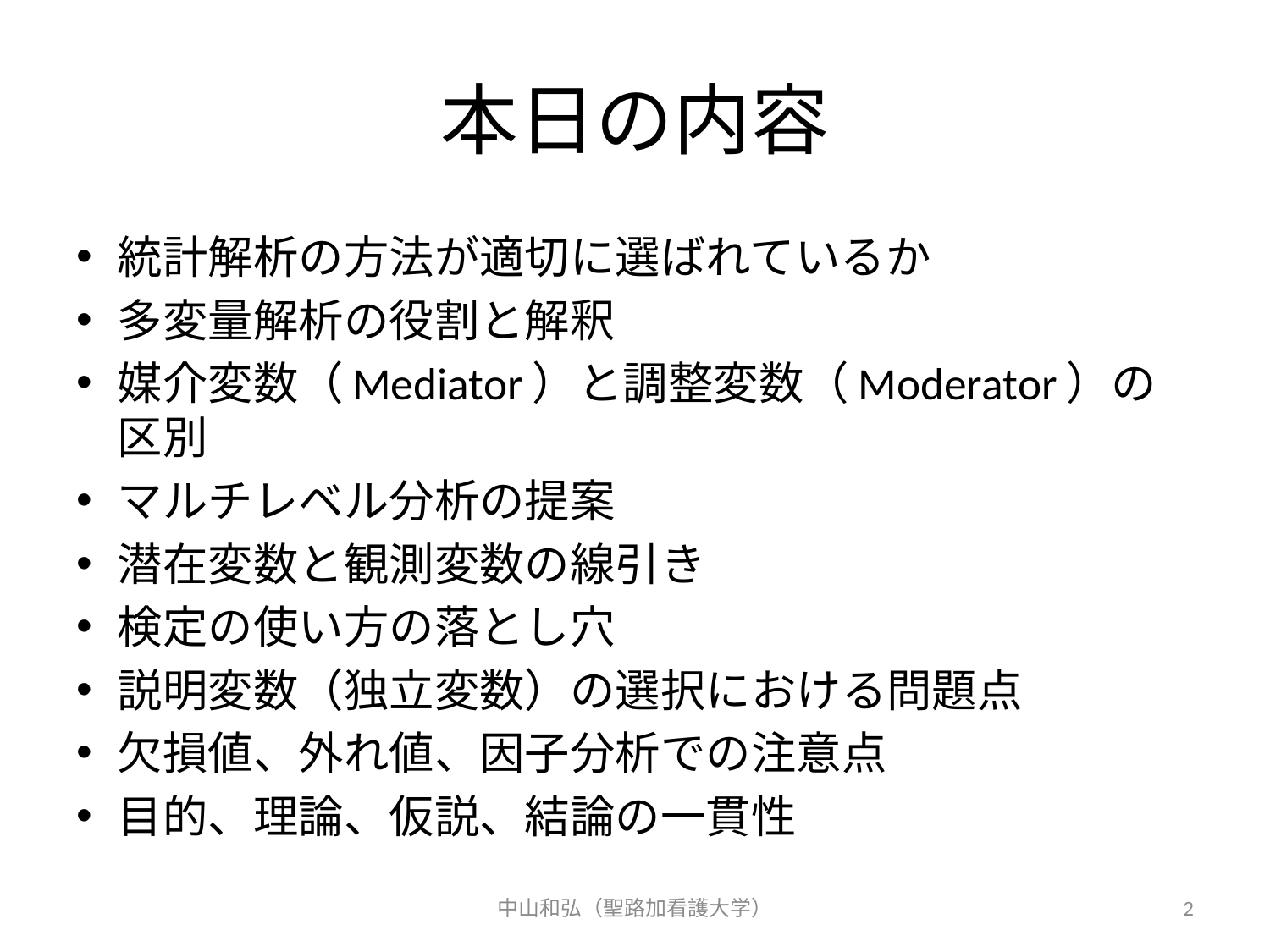

# 本日の内容
統計解析の方法が適切に選ばれているか
多変量解析の役割と解釈
媒介変数（Mediator）と調整変数（Moderator）の区別
マルチレベル分析の提案
潜在変数と観測変数の線引き
検定の使い方の落とし穴
説明変数（独立変数）の選択における問題点
欠損値、外れ値、因子分析での注意点
目的、理論、仮説、結論の一貫性

中山和弘（聖路加看護大学）
2